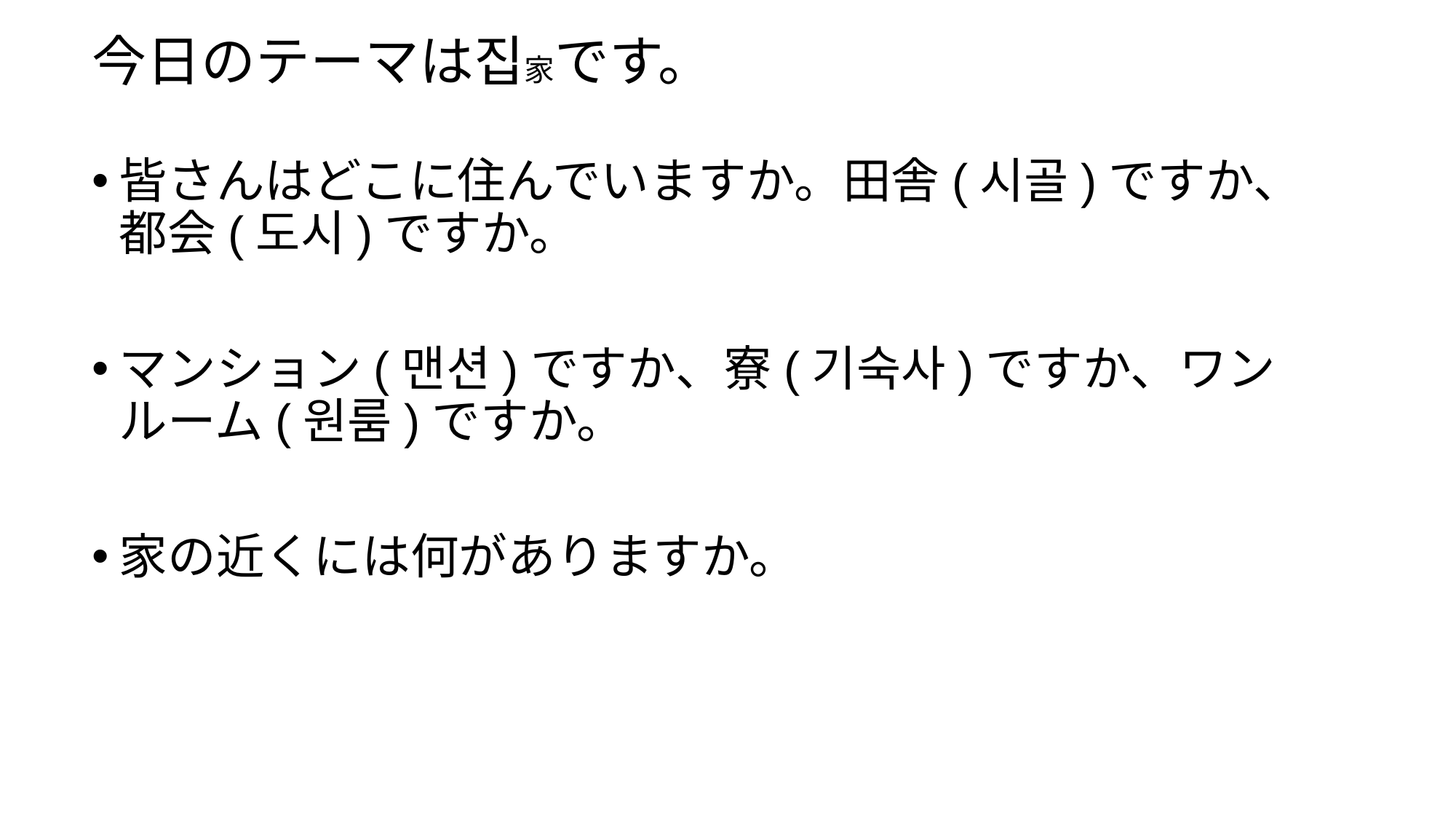

# 今日のテーマは집家です。

皆さんはどこに住んでいますか。田舎(시골)ですか、都会(도시)ですか。

マンション(맨션)ですか、寮(기숙사)ですか、ワンルーム(원룸)ですか。

家の近くには何がありますか。